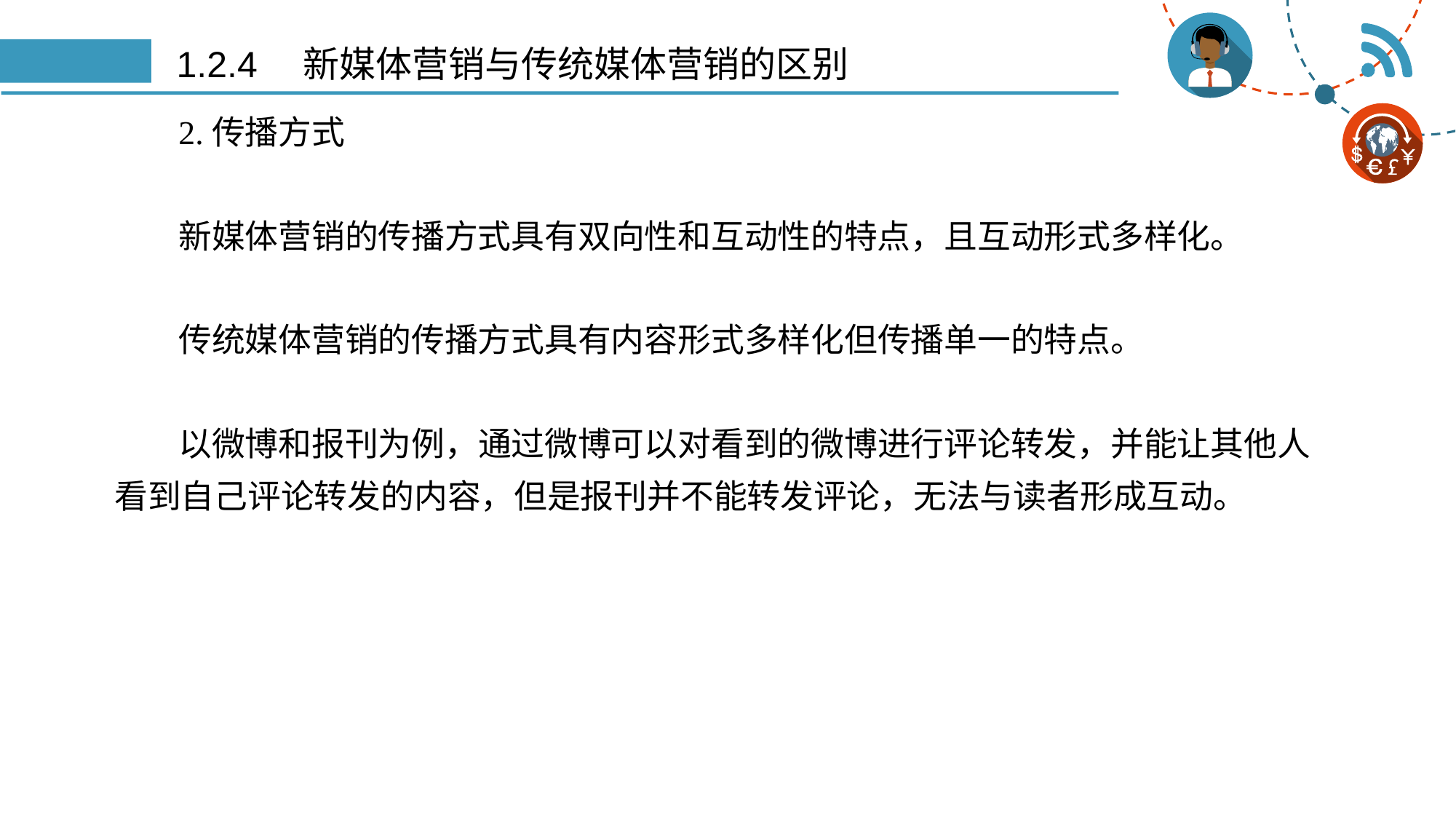

# 1.2.4　新媒体营销与传统媒体营销的区别
2.传播方式

新媒体营销的传播方式具有双向性和互动性的特点，且互动形式多样化。

传统媒体营销的传播方式具有内容形式多样化但传播单一的特点。

以微博和报刊为例，通过微博可以对看到的微博进行评论转发，并能让其他人看到自己评论转发的内容，但是报刊并不能转发评论，无法与读者形成互动。